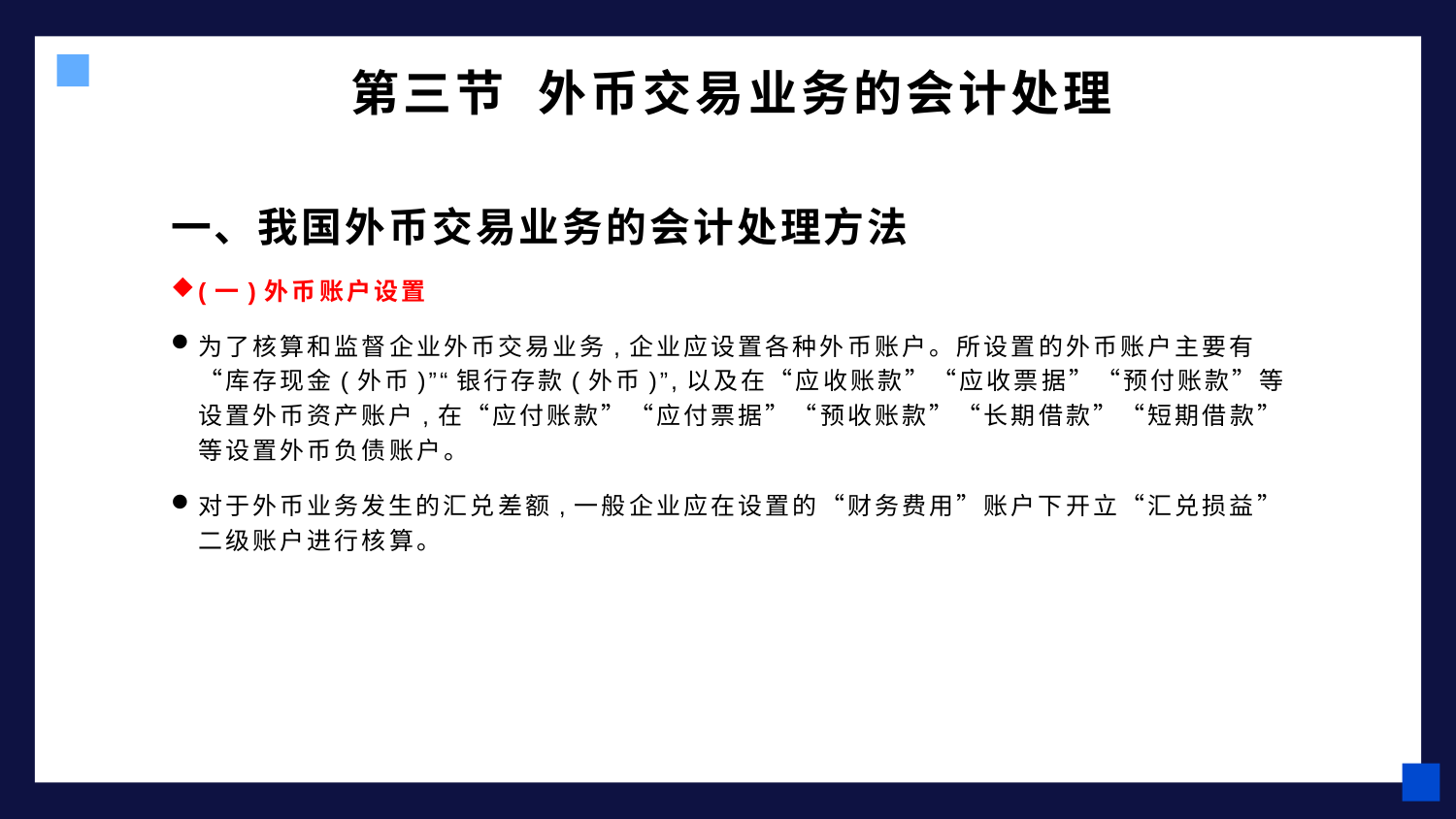

# 第三节  外币交易业务的会计处理
一、我国外币交易业务的会计处理方法
(一)外币账户设置
为了核算和监督企业外币交易业务,企业应设置各种外币账户。所设置的外币账户主要有“库存现金(外币)”“银行存款(外币)”,以及在“应收账款”“应收票据”“预付账款”等设置外币资产账户,在“应付账款”“应付票据”“预收账款”“长期借款”“短期借款”等设置外币负债账户。
对于外币业务发生的汇兑差额,一般企业应在设置的“财务费用”账户下开立“汇兑损益”二级账户进行核算。